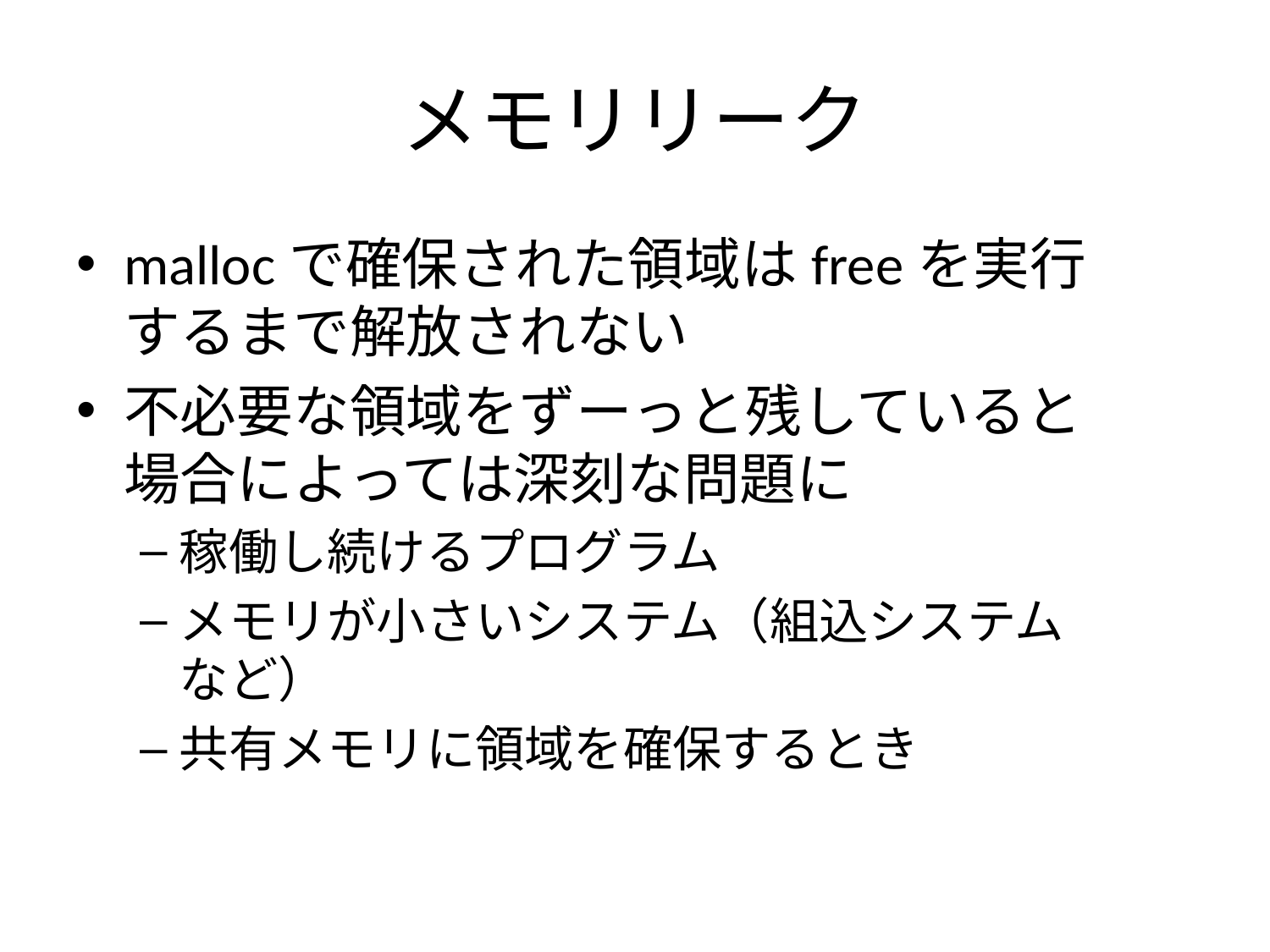

# メモリリーク
mallocで確保された領域はfreeを実行するまで解放されない
不必要な領域をずーっと残していると場合によっては深刻な問題に
稼働し続けるプログラム
メモリが小さいシステム（組込システムなど）
共有メモリに領域を確保するとき